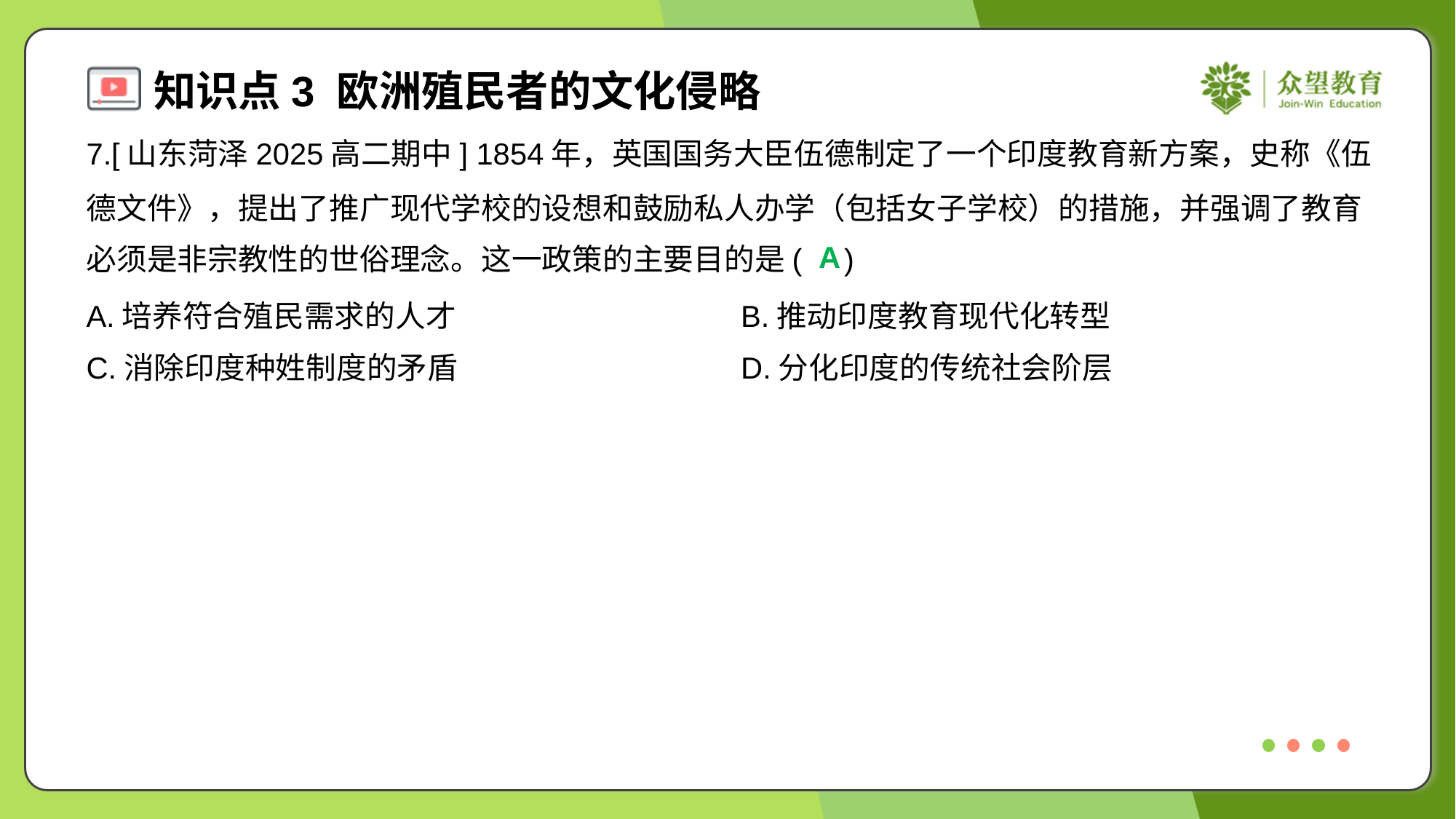

7.[山东菏泽2025高二期中] 1854年，英国国务大臣伍德制定了一个印度教育新方案，史称《伍
德文件》，提出了推广现代学校的设想和鼓励私人办学（包括女子学校）的措施，并强调了教育
必须是非宗教性的世俗理念。这一政策的主要目的是(     )
A
A.培养符合殖民需求的人才	B.推动印度教育现代化转型
C.消除印度种姓制度的矛盾	D.分化印度的传统社会阶层